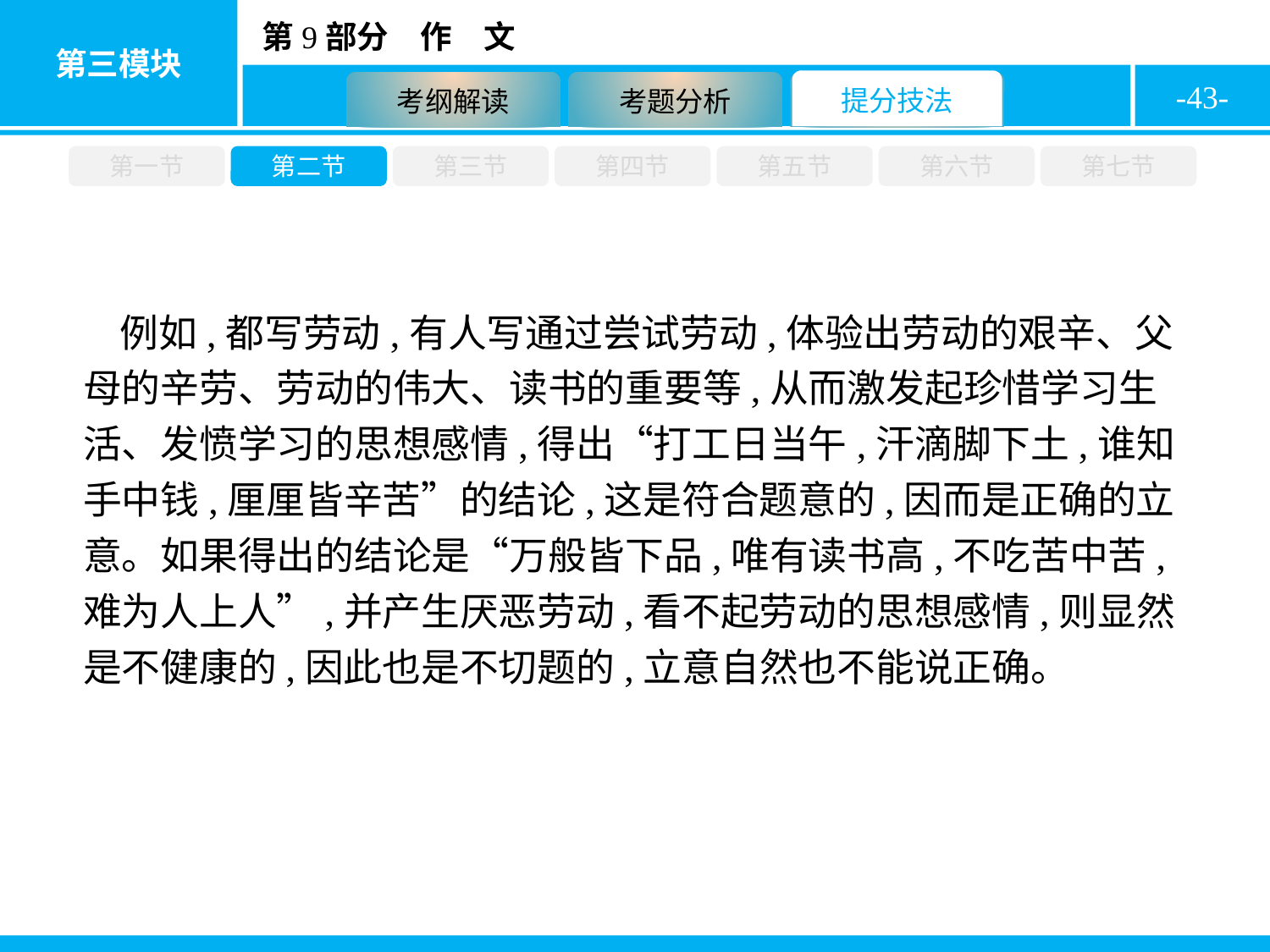

-43-
第一节
第二节
第三节
第四节
第五节
第六节
第七节
例如,都写劳动,有人写通过尝试劳动,体验出劳动的艰辛、父母的辛劳、劳动的伟大、读书的重要等,从而激发起珍惜学习生活、发愤学习的思想感情,得出“打工日当午,汗滴脚下土,谁知手中钱,厘厘皆辛苦”的结论,这是符合题意的,因而是正确的立意。如果得出的结论是“万般皆下品,唯有读书高,不吃苦中苦,难为人上人”,并产生厌恶劳动,看不起劳动的思想感情,则显然是不健康的,因此也是不切题的,立意自然也不能说正确。